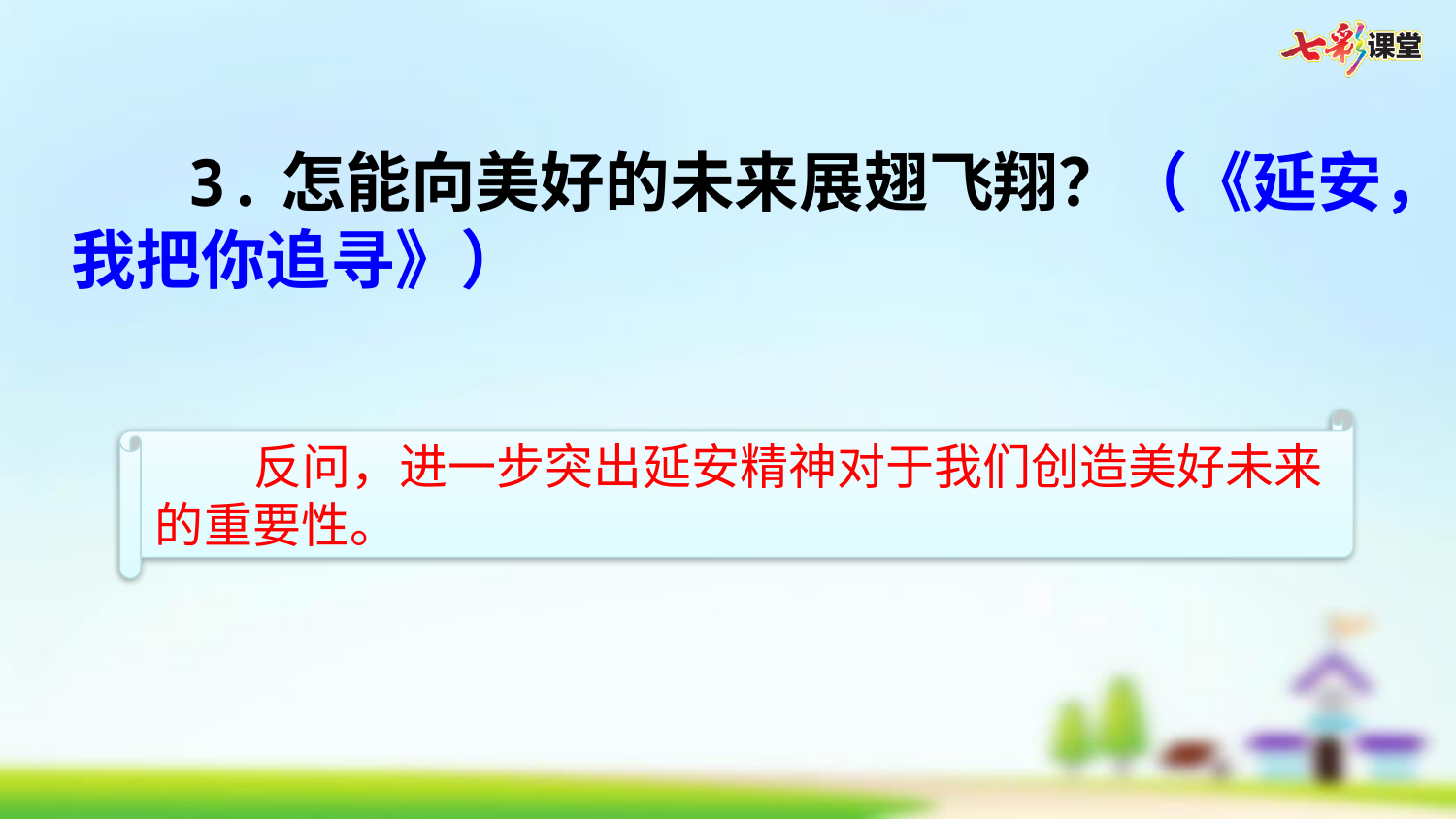

3.怎能向美好的未来展翅飞翔？（《延安，我把你追寻》）
        反问，进一步突出延安精神对于我们创造美好未来的重要性。